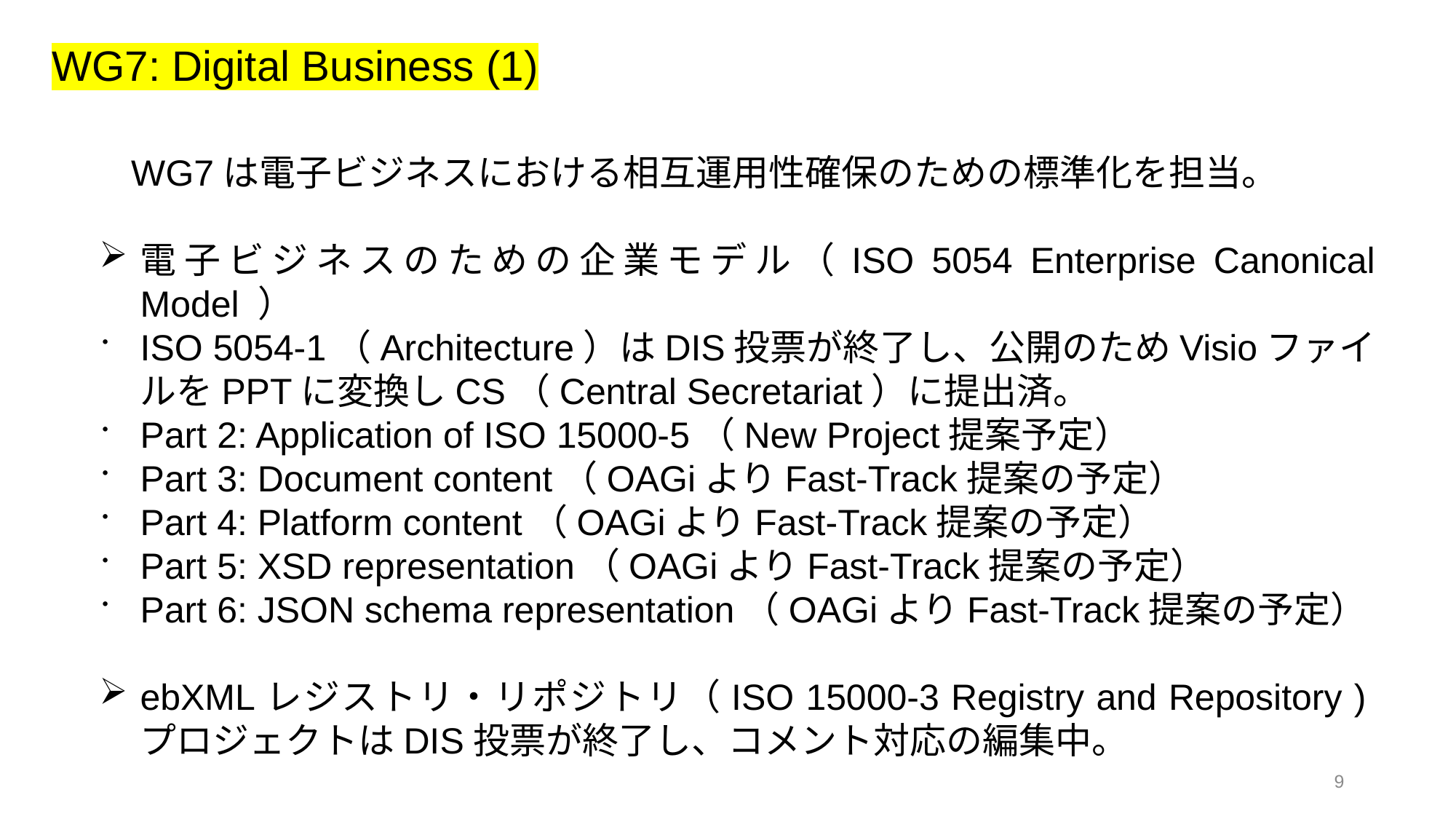

WG7: Digital Business (1)
WG7は電子ビジネスにおける相互運用性確保のための標準化を担当。

電子ビジネスのための企業モデル（ISO 5054 Enterprise Canonical Model ）
ISO 5054-1（Architecture）はDIS投票が終了し、公開のためVisioファイルをPPTに変換しCS（Central Secretariat）に提出済。
Part 2: Application of ISO 15000-5（New Project提案予定）
Part 3: Document content（OAGiよりFast-Track提案の予定）
Part 4: Platform content（OAGiよりFast-Track提案の予定）
Part 5: XSD representation（OAGiよりFast-Track提案の予定）
Part 6: JSON schema representation（OAGiよりFast-Track提案の予定）

ebXMLレジストリ・リポジトリ（ISO 15000-3 Registry and Repository )プロジェクトはDIS投票が終了し、コメント対応の編集中。
9